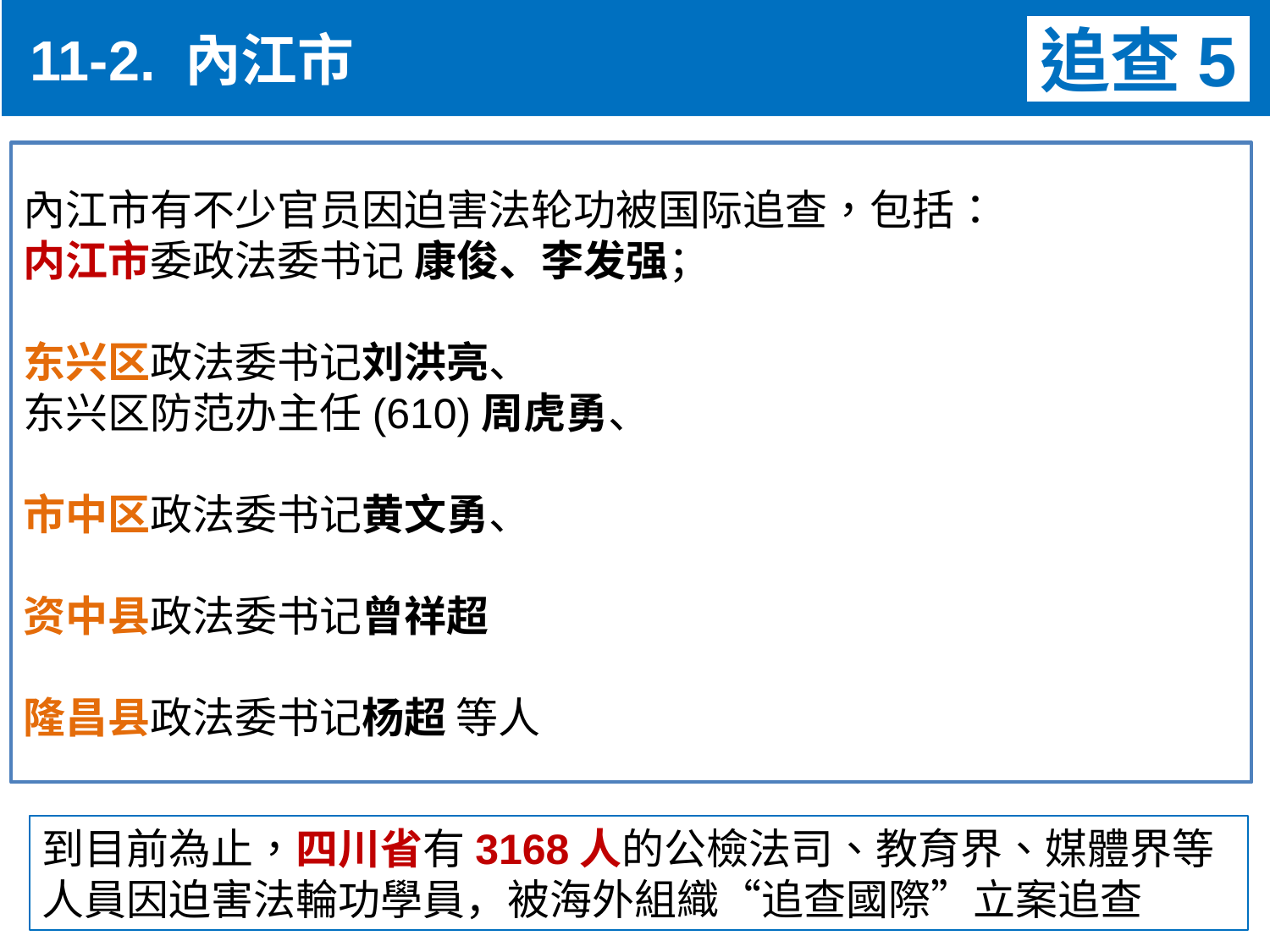

11-2. 內江市
追查5
內江市有不少官员因迫害法轮功被国际追查，包括：
内江市委政法委书记 康俊、李发强；

东兴区政法委书记刘洪亮、
东兴区防范办主任(610)周虎勇、

市中区政法委书记黄文勇、

资中县政法委书记曾祥超

隆昌县政法委书记杨超 等人
到目前為止，四川省有3168人的公檢法司、教育界、媒體界等人員因迫害法輪功學員，被海外組織“追查國際”立案追查